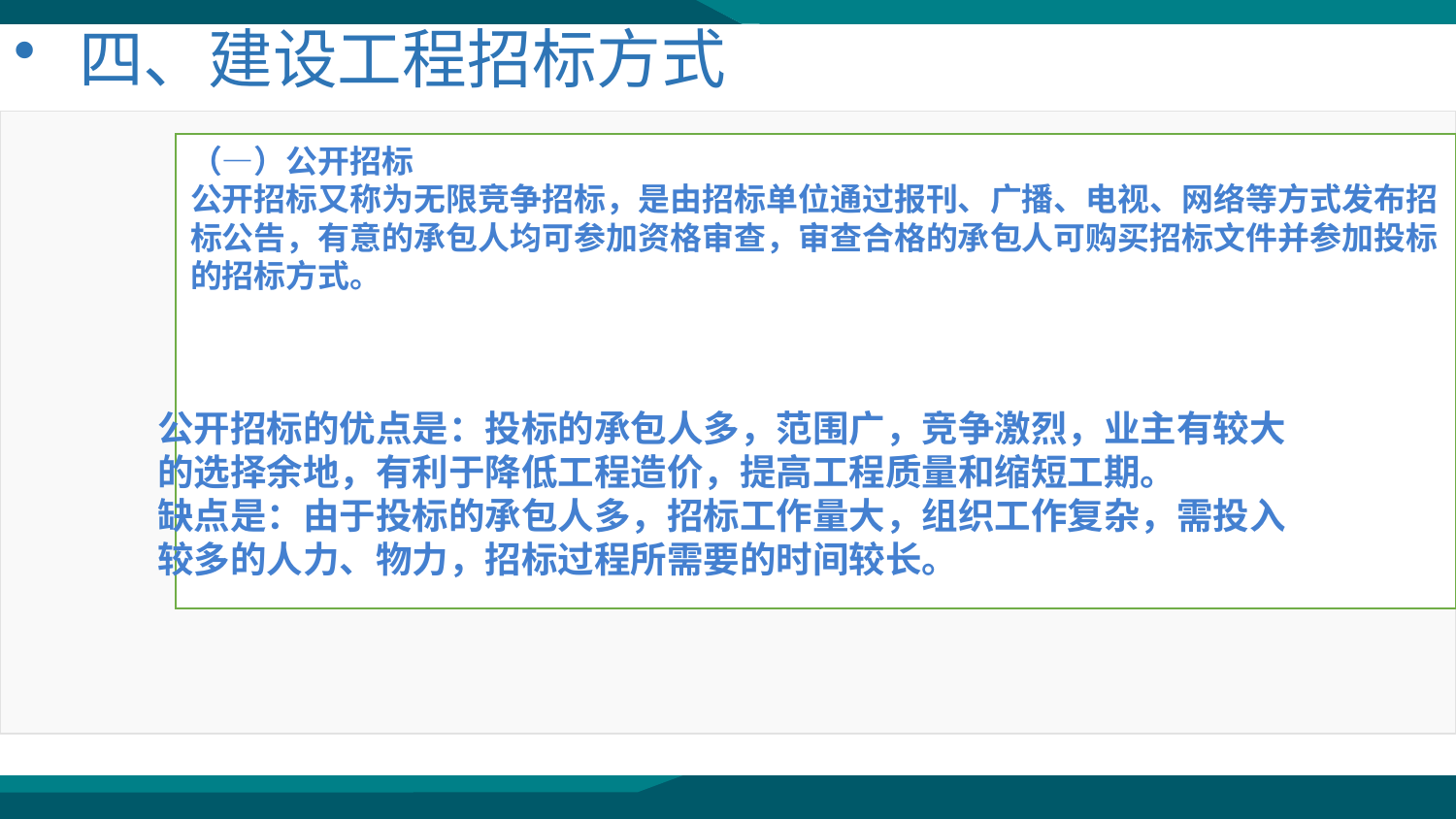

四、建设工程招标方式
（—）公开招标
公开招标又称为无限竞争招标，是由招标单位通过报刊、广播、电视、网络等方式发布招标公告，有意的承包人均可参加资格审查，审查合格的承包人可购买招标文件并参加投标的招标方式。

公开招标的优点是：投标的承包人多，范围广，竞争激烈，业主有较大的选择余地，有利于降低工程造价，提高工程质量和缩短工期。
缺点是：由于投标的承包人多，招标工作量大，组织工作复杂，需投入较多的人力、物力，招标过程所需要的时间较长。